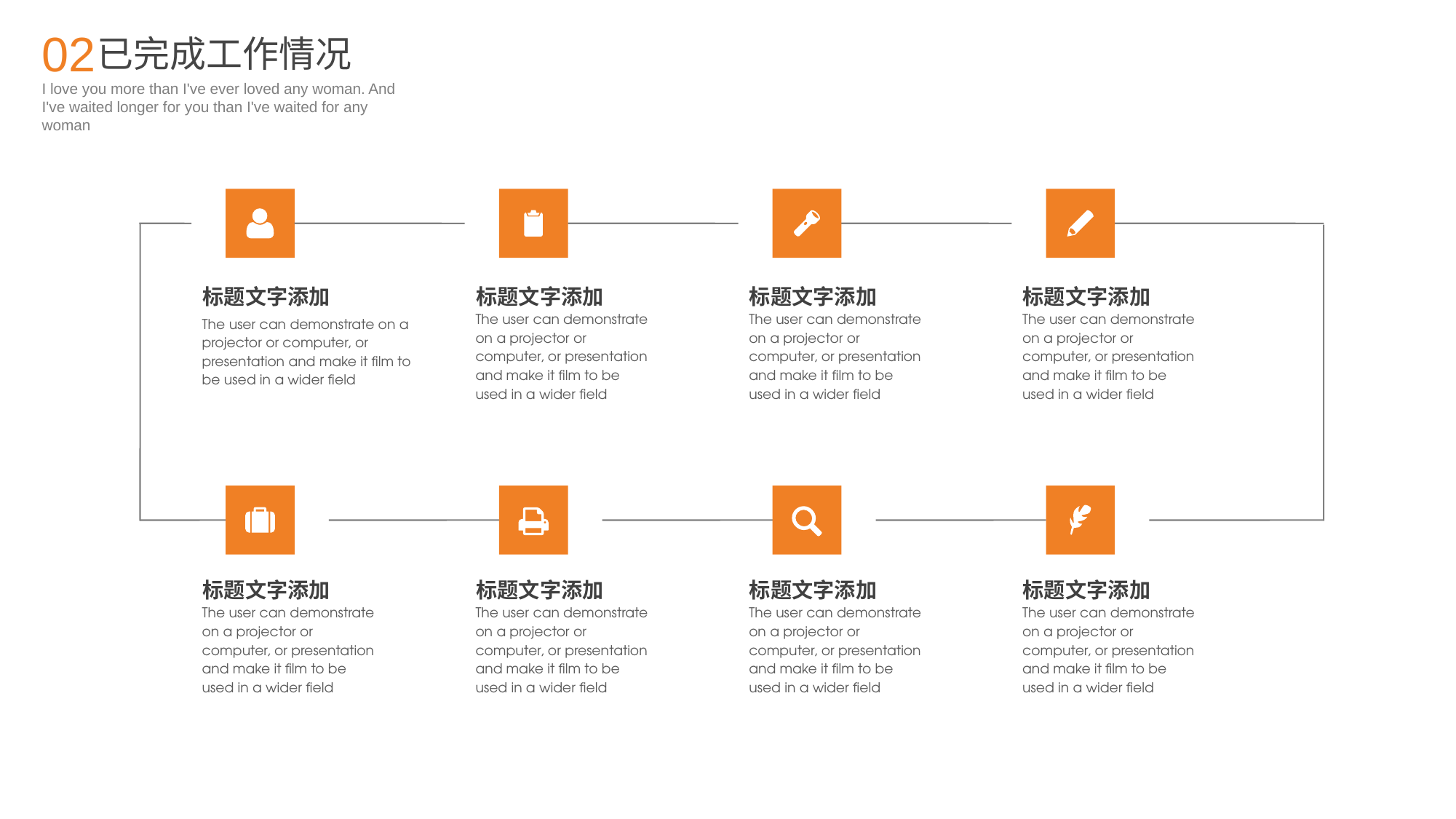

02
已完成工作情况
I love you more than I've ever loved any woman. And I've waited longer for you than I've waited for any woman

标题文字添加
The user can demonstrate on a projector or computer, or presentation and make it film to be used in a wider field
标题文字添加
The user can demonstrate on a projector or computer, or presentation and make it film to be used in a wider field
标题文字添加
The user can demonstrate on a projector or computer, or presentation and make it film to be used in a wider field
标题文字添加
The user can demonstrate on a projector or computer, or presentation and make it film to be used in a wider field

标题文字添加
The user can demonstrate on a projector or computer, or presentation and make it film to be used in a wider field
标题文字添加
The user can demonstrate on a projector or computer, or presentation and make it film to be used in a wider field
标题文字添加
The user can demonstrate on a projector or computer, or presentation and make it film to be used in a wider field
标题文字添加
The user can demonstrate on a projector or computer, or presentation and make it film to be used in a wider field